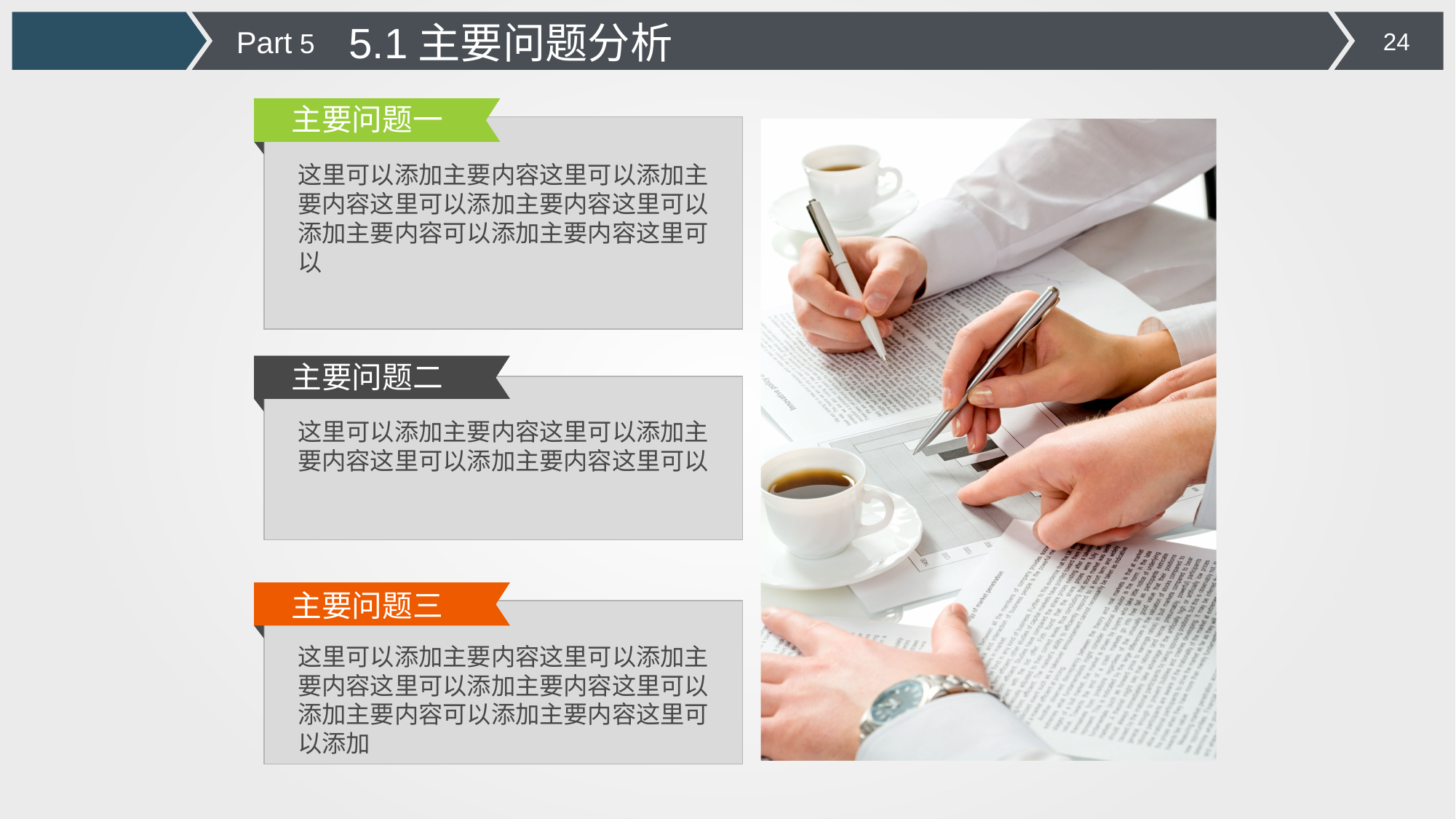

5.1主要问题分析
Part 5
主要问题一

这里可以添加主要内容这里可以添加主要内容这里可以添加主要内容这里可以添加主要内容可以添加主要内容这里可以
主要问题二

这里可以添加主要内容这里可以添加主要内容这里可以添加主要内容这里可以
主要问题三

这里可以添加主要内容这里可以添加主要内容这里可以添加主要内容这里可以添加主要内容可以添加主要内容这里可以添加